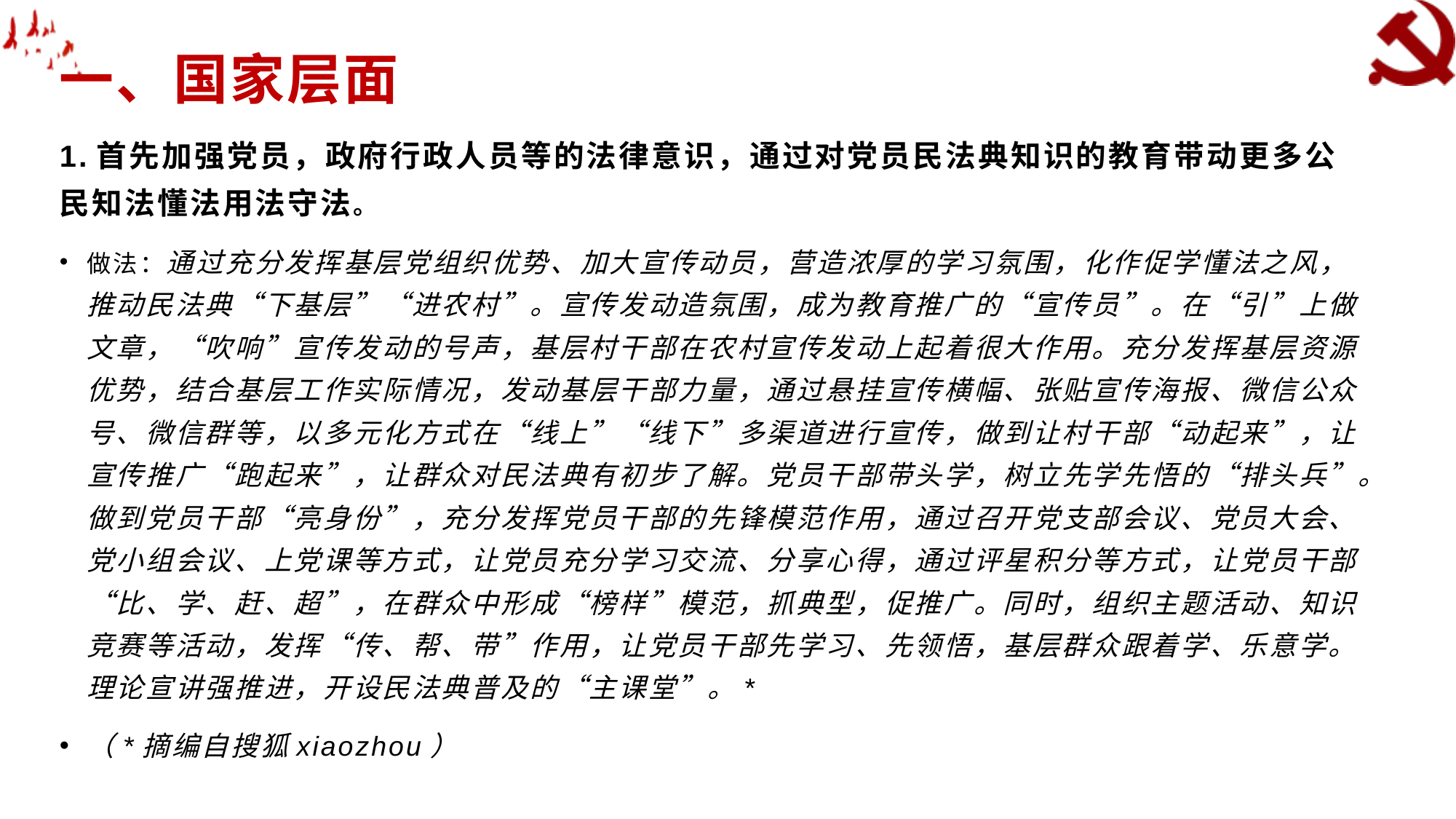

一、国家层面
1.首先加强党员，政府行政人员等的法律意识，通过对党员民法典知识的教育带动更多公民知法懂法用法守法。
做法：通过充分发挥基层党组织优势、加大宣传动员，营造浓厚的学习氛围，化作促学懂法之风，推动民法典“下基层”“进农村”。宣传发动造氛围，成为教育推广的“宣传员”。在“引”上做文章，“吹响”宣传发动的号声，基层村干部在农村宣传发动上起着很大作用。充分发挥基层资源优势，结合基层工作实际情况，发动基层干部力量，通过悬挂宣传横幅、张贴宣传海报、微信公众号、微信群等，以多元化方式在“线上”“线下”多渠道进行宣传，做到让村干部“动起来”，让宣传推广“跑起来”，让群众对民法典有初步了解。党员干部带头学，树立先学先悟的“排头兵”。做到党员干部“亮身份”，充分发挥党员干部的先锋模范作用，通过召开党支部会议、党员大会、党小组会议、上党课等方式，让党员充分学习交流、分享心得，通过评星积分等方式，让党员干部“比、学、赶、超”，在群众中形成“榜样”模范，抓典型，促推广。同时，组织主题活动、知识竞赛等活动，发挥“传、帮、带”作用，让党员干部先学习、先领悟，基层群众跟着学、乐意学。理论宣讲强推进，开设民法典普及的“主课堂”。*
（*摘编自搜狐xiaozhou）